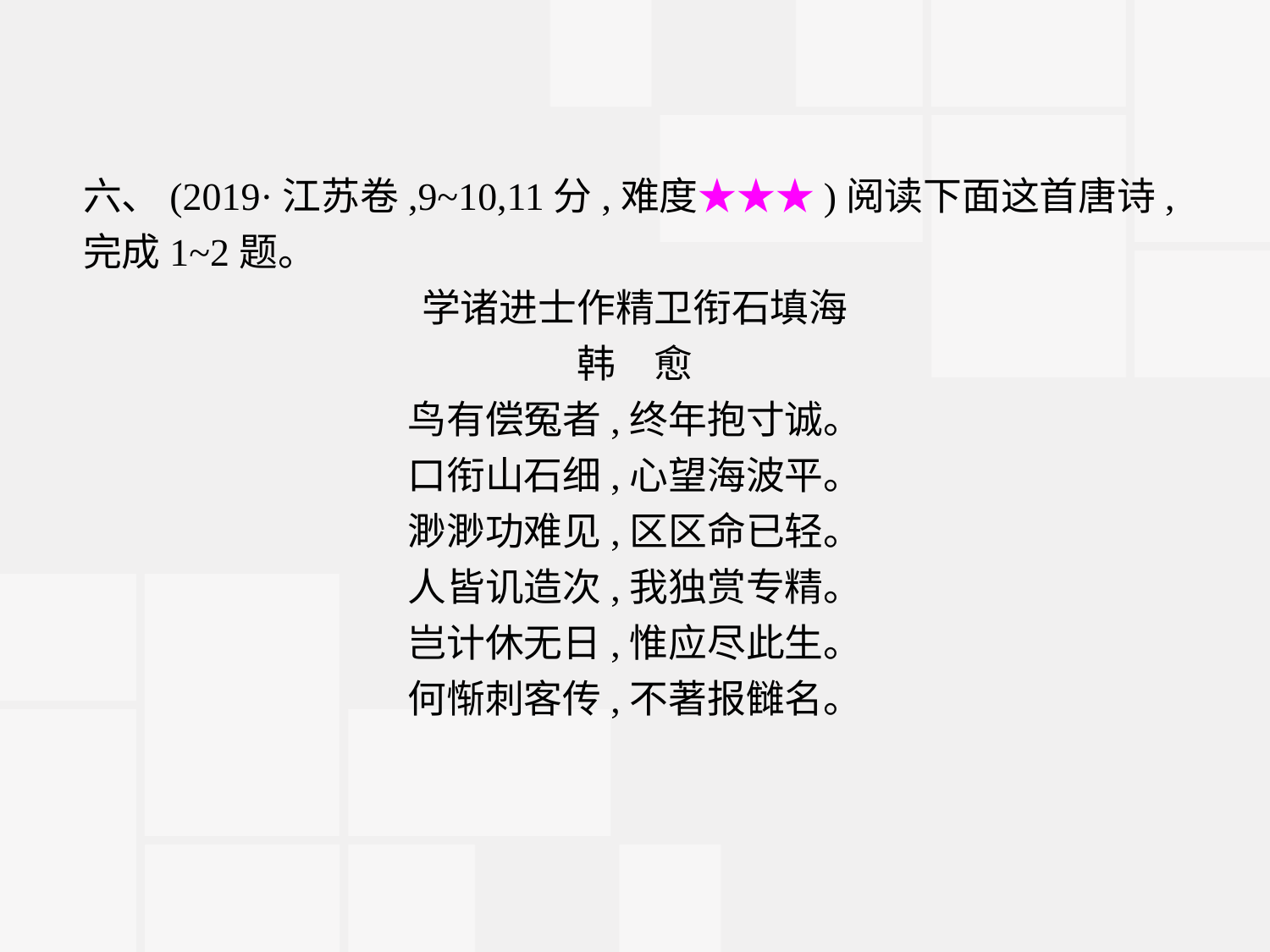

六、(2019·江苏卷,9~10,11分,难度★★★)阅读下面这首唐诗,完成1~2题。
学诸进士作精卫衔石填海
韩　愈
鸟有偿冤者,终年抱寸诚。
口衔山石细,心望海波平。
渺渺功难见,区区命已轻。
人皆讥造次,我独赏专精。
岂计休无日,惟应尽此生。
何惭刺客传,不著报雠名。